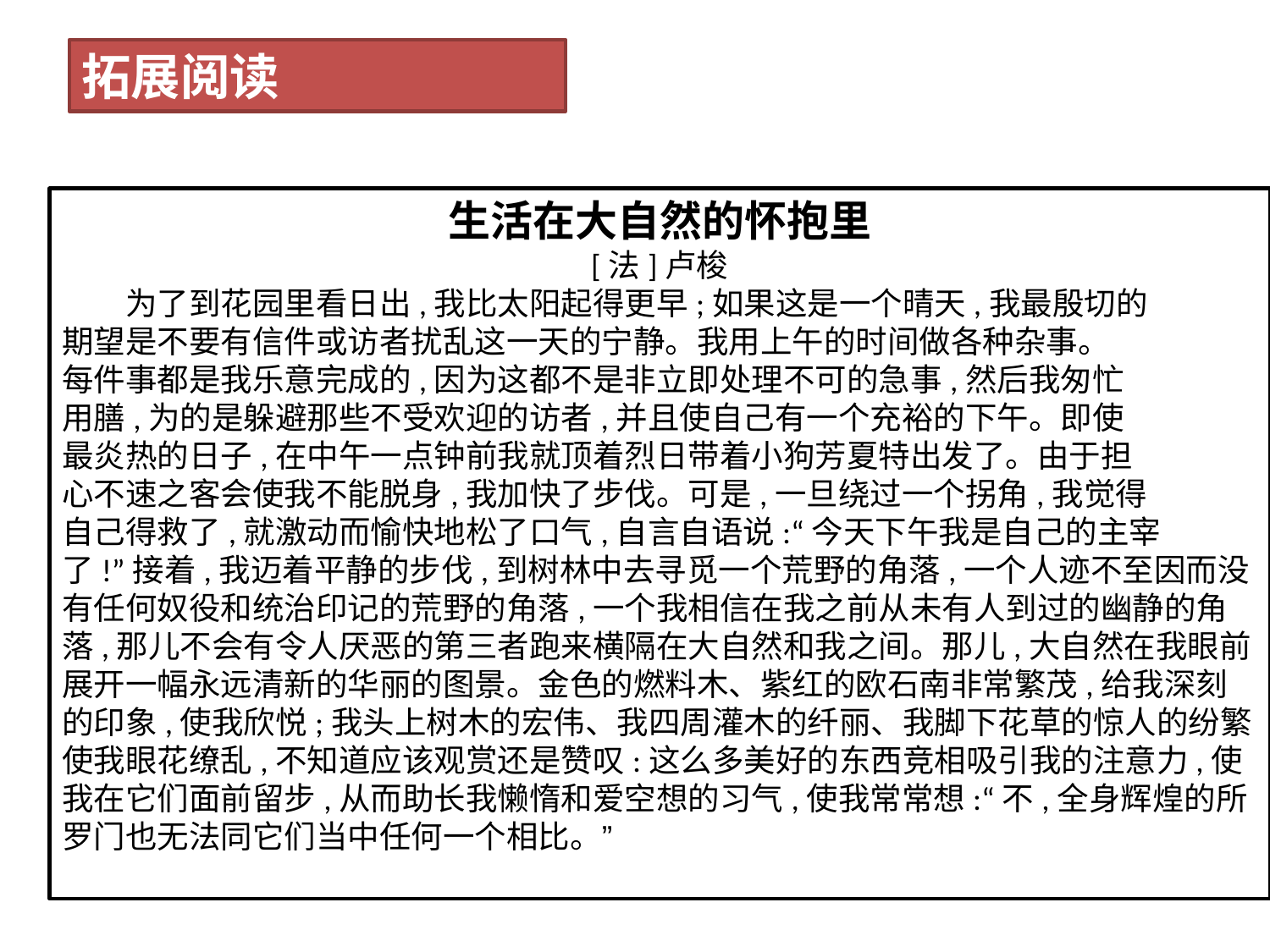

拓展阅读
生活在大自然的怀抱里
[法]卢梭
　　为了到花园里看日出,我比太阳起得更早;如果这是一个晴天,我最殷切的
期望是不要有信件或访者扰乱这一天的宁静。我用上午的时间做各种杂事。
每件事都是我乐意完成的,因为这都不是非立即处理不可的急事,然后我匆忙
用膳,为的是躲避那些不受欢迎的访者,并且使自己有一个充裕的下午。即使
最炎热的日子,在中午一点钟前我就顶着烈日带着小狗芳夏特出发了。由于担
心不速之客会使我不能脱身,我加快了步伐。可是,一旦绕过一个拐角,我觉得
自己得救了,就激动而愉快地松了口气,自言自语说:“今天下午我是自己的主宰了!”接着,我迈着平静的步伐,到树林中去寻觅一个荒野的角落,一个人迹不至因而没有任何奴役和统治印记的荒野的角落,一个我相信在我之前从未有人到过的幽静的角落,那儿不会有令人厌恶的第三者跑来横隔在大自然和我之间。那儿,大自然在我眼前展开一幅永远清新的华丽的图景。金色的燃料木、紫红的欧石南非常繁茂,给我深刻的印象,使我欣悦;我头上树木的宏伟、我四周灌木的纤丽、我脚下花草的惊人的纷繁使我眼花缭乱,不知道应该观赏还是赞叹:这么多美好的东西竞相吸引我的注意力,使我在它们面前留步,从而助长我懒惰和爱空想的习气,使我常常想:“不,全身辉煌的所罗门也无法同它们当中任何一个相比。”